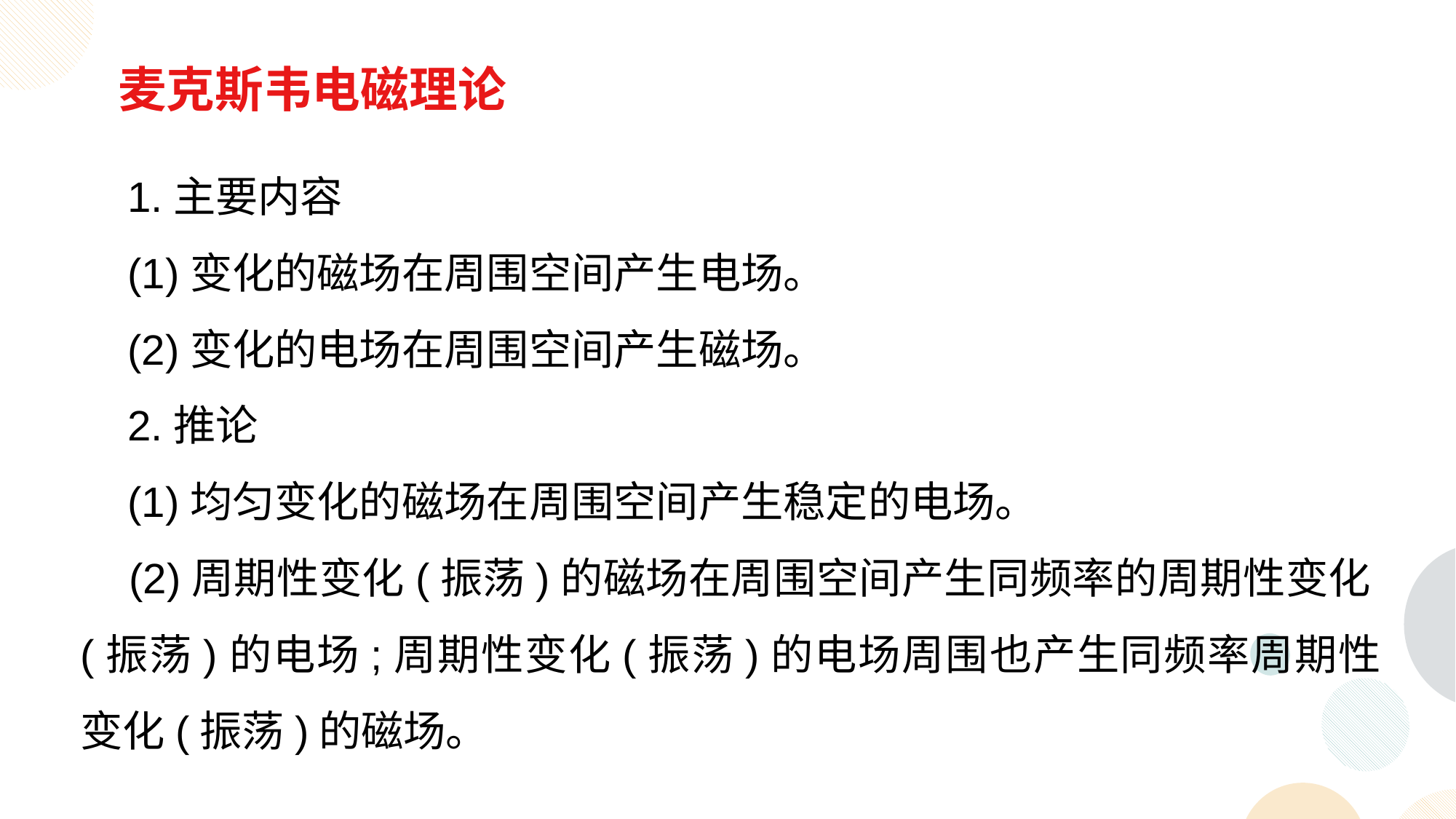

麦克斯韦电磁理论

    1.主要内容
    (1)变化的磁场在周围空间产生电场。
    (2)变化的电场在周围空间产生磁场。
    2.推论
    (1)均匀变化的磁场在周围空间产生稳定的电场。
    (2)周期性变化(振荡)的磁场在周围空间产生同频率的周期性变化(振荡)的电场;周期性变化(振荡)的电场周围也产生同频率周期性变化(振荡)的磁场。